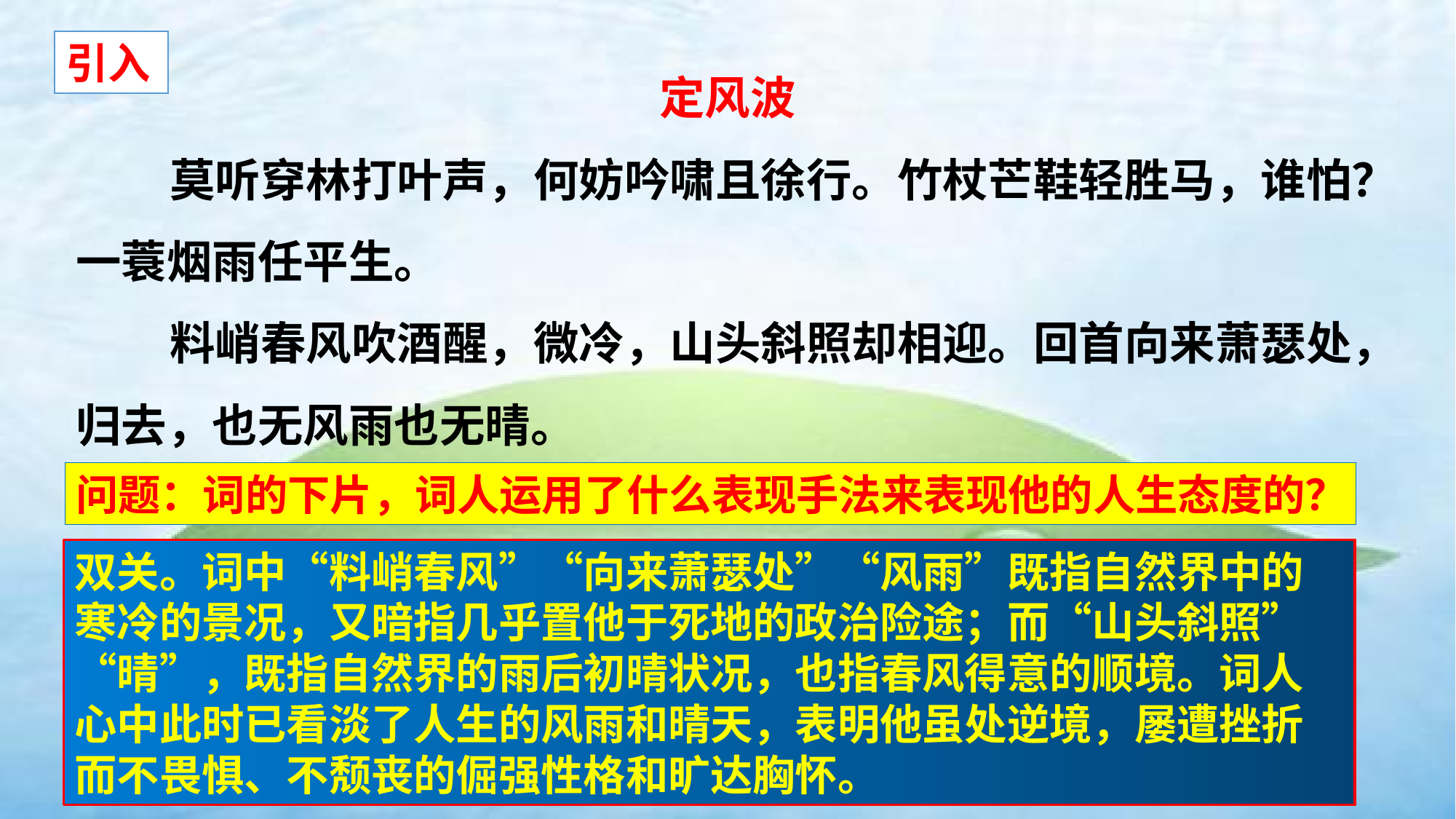

引入
定风波
        莫听穿林打叶声，何妨吟啸且徐行。竹杖芒鞋轻胜马，谁怕？一蓑烟雨任平生。
        料峭春风吹酒醒，微冷，山头斜照却相迎。回首向来萧瑟处，归去，也无风雨也无晴。
问题：词的下片，词人运用了什么表现手法来表现他的人生态度的？
双关。词中“料峭春风”“向来萧瑟处”“风雨”既指自然界中的寒冷的景况，又暗指几乎置他于死地的政治险途；而“山头斜照”“晴”，既指自然界的雨后初晴状况，也指春风得意的顺境。词人心中此时已看淡了人生的风雨和晴天，表明他虽处逆境，屡遭挫折而不畏惧、不颓丧的倔强性格和旷达胸怀。